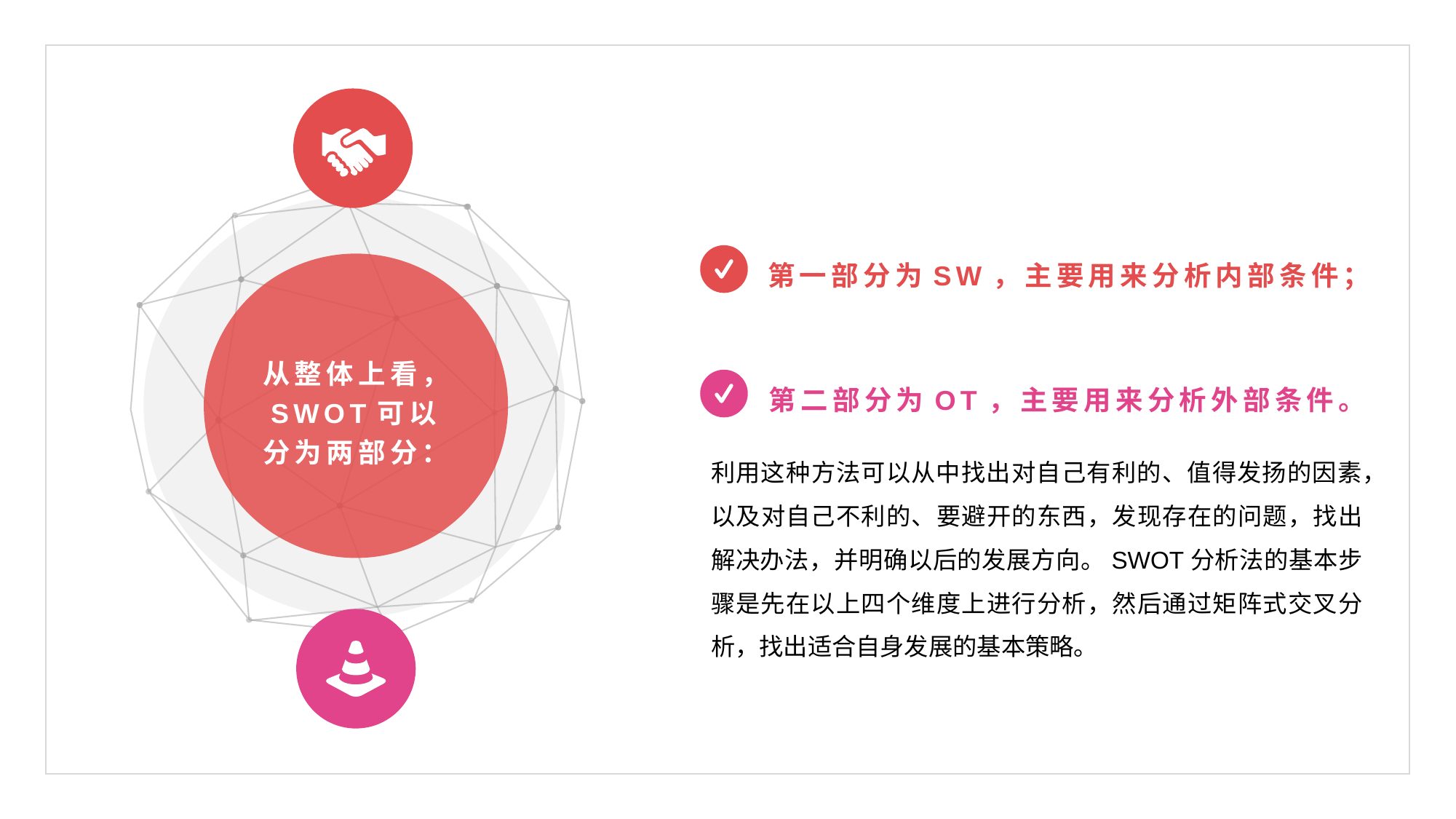

第一部分为SW，主要用来分析内部条件；

从整体上看，
SWOT可以分为两部分：

第二部分为OT，主要用来分析外部条件。

利用这种方法可以从中找出对自己有利的、值得发扬的因素，以及对自己不利的、要避开的东西，发现存在的问题，找出解决办法，并明确以后的发展方向。SWOT分析法的基本步骤是先在以上四个维度上进行分析，然后通过矩阵式交叉分析，找出适合自身发展的基本策略。